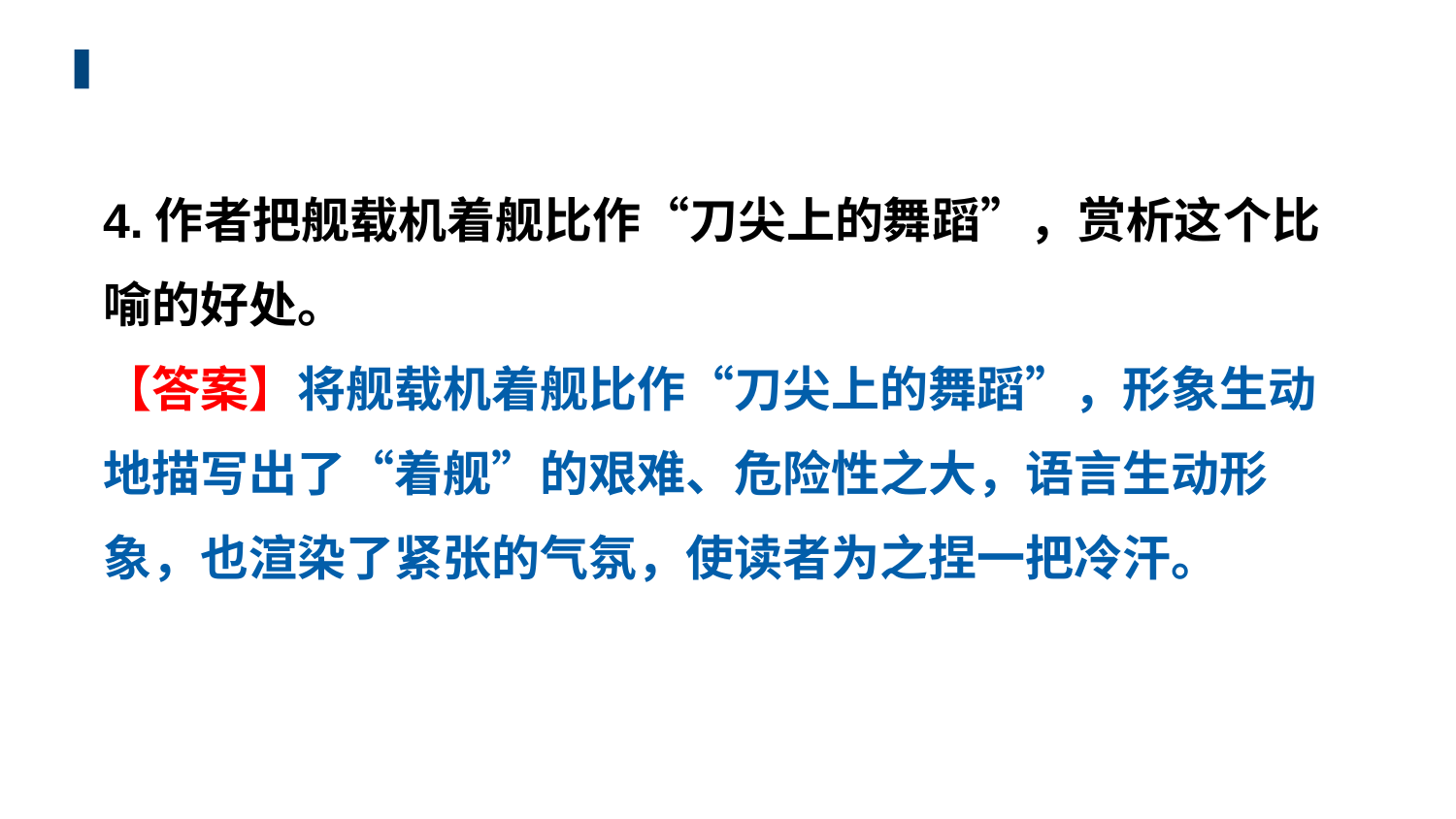

4.作者把舰载机着舰比作“刀尖上的舞蹈”，赏析这个比喻的好处。
【答案】将舰载机着舰比作“刀尖上的舞蹈”，形象生动地描写出了“着舰”的艰难、危险性之大，语言生动形象，也渲染了紧张的气氛，使读者为之捏一把冷汗。